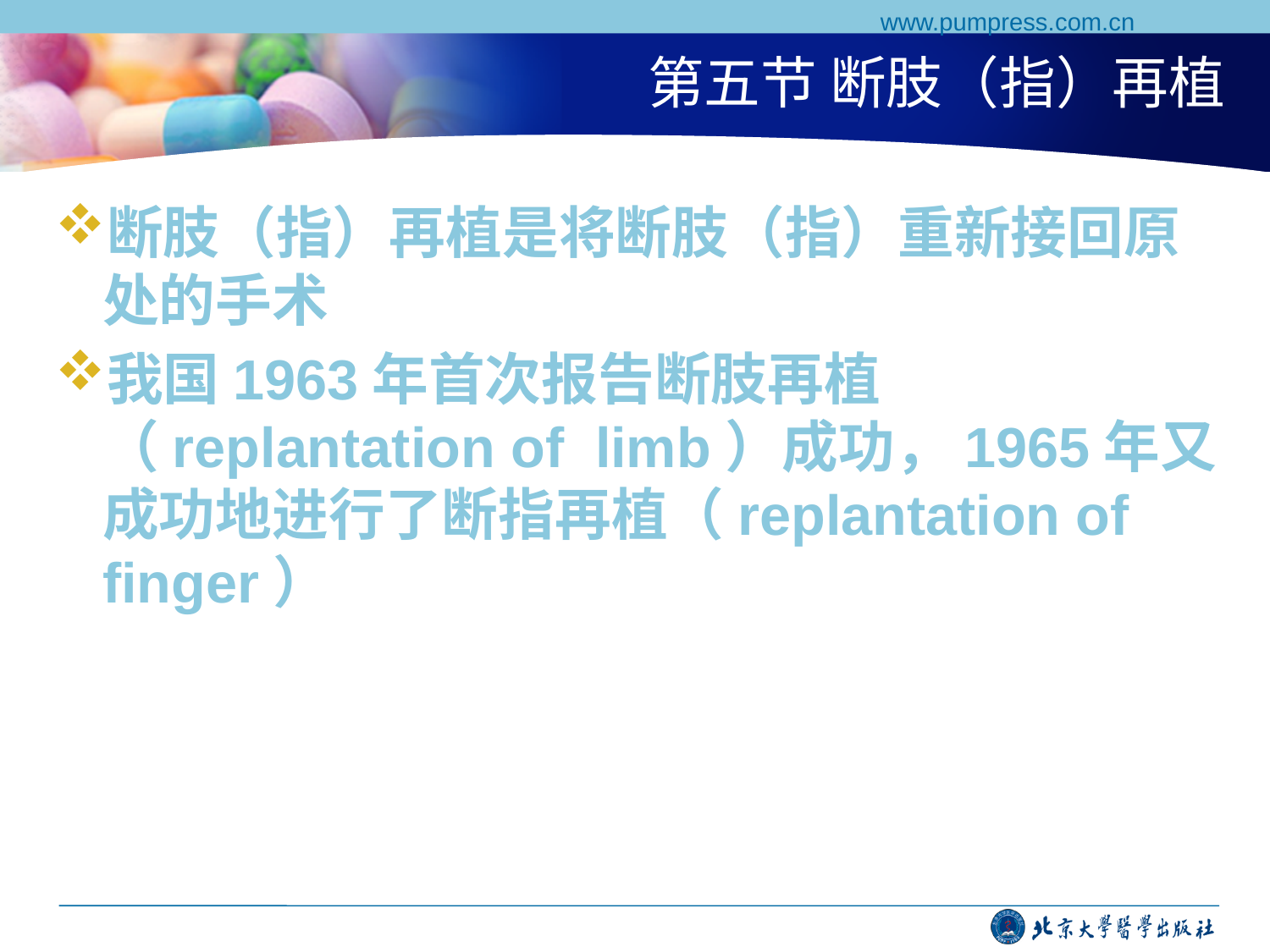

www.pumpress.com.cn
# 第五节 断肢（指）再植
断肢（指）再植是将断肢（指）重新接回原处的手术
我国1963年首次报告断肢再植（replantation of  limb）成功，1965年又成功地进行了断指再植（replantation of  finger）